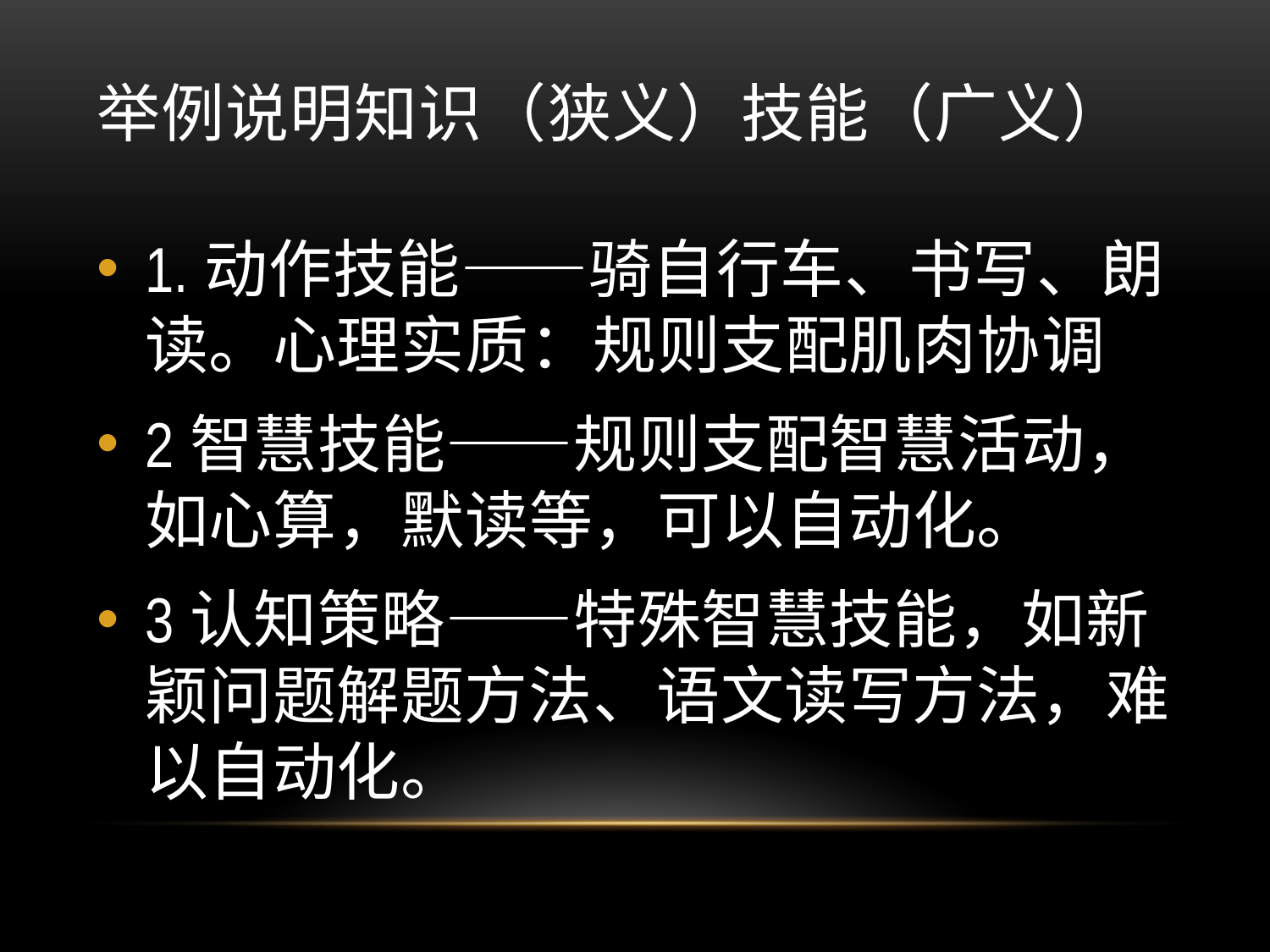

# 举例说明知识（狭义）技能（广义）
1.动作技能——骑自行车、书写、朗读。心理实质：规则支配肌肉协调
2智慧技能——规则支配智慧活动，如心算，默读等，可以自动化。
3认知策略——特殊智慧技能，如新颖问题解题方法、语文读写方法，难以自动化。